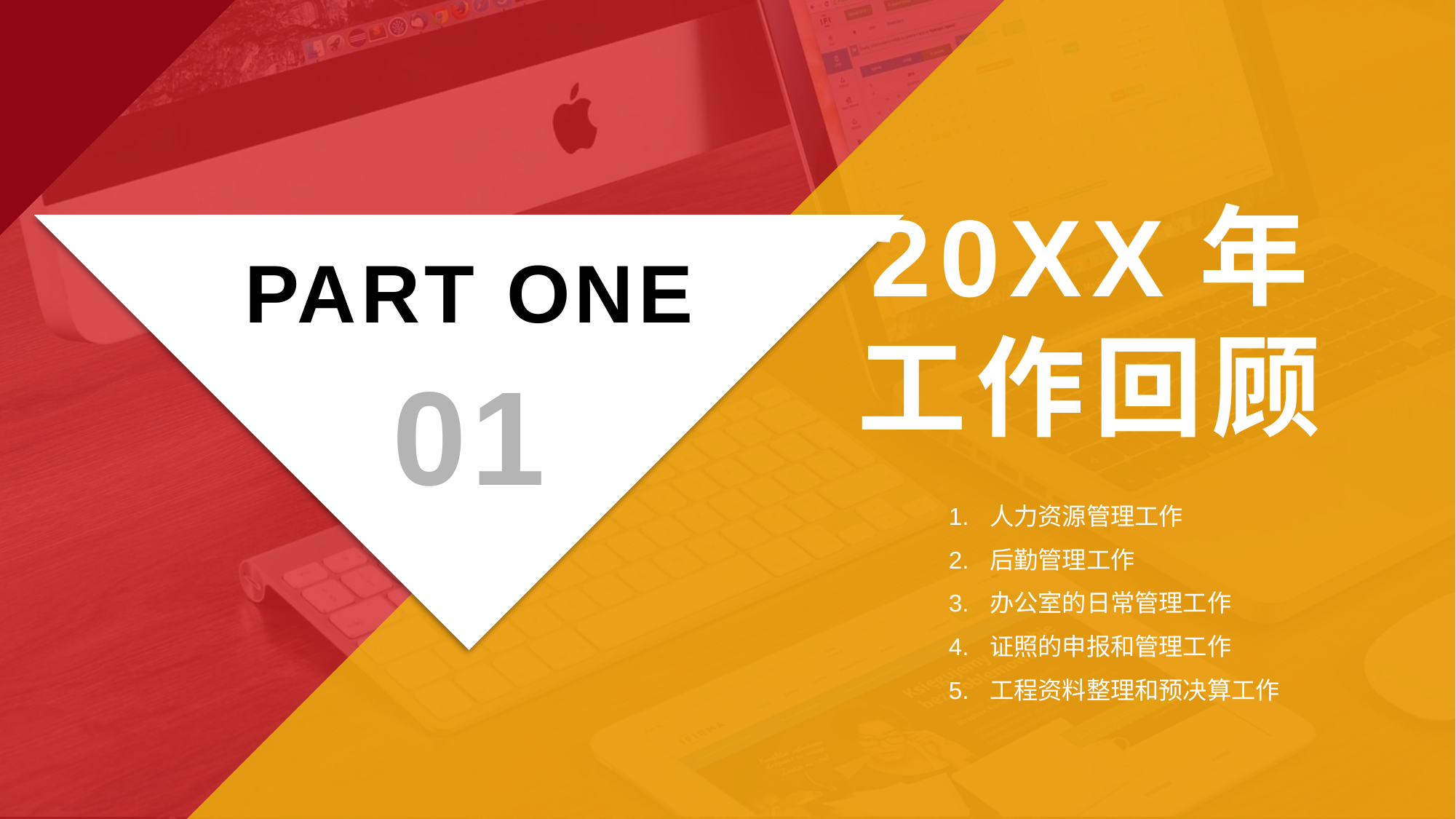

PART ONE
01

20XX年
工作回顾
人力资源管理工作
后勤管理工作
办公室的日常管理工作
证照的申报和管理工作
工程资料整理和预决算工作